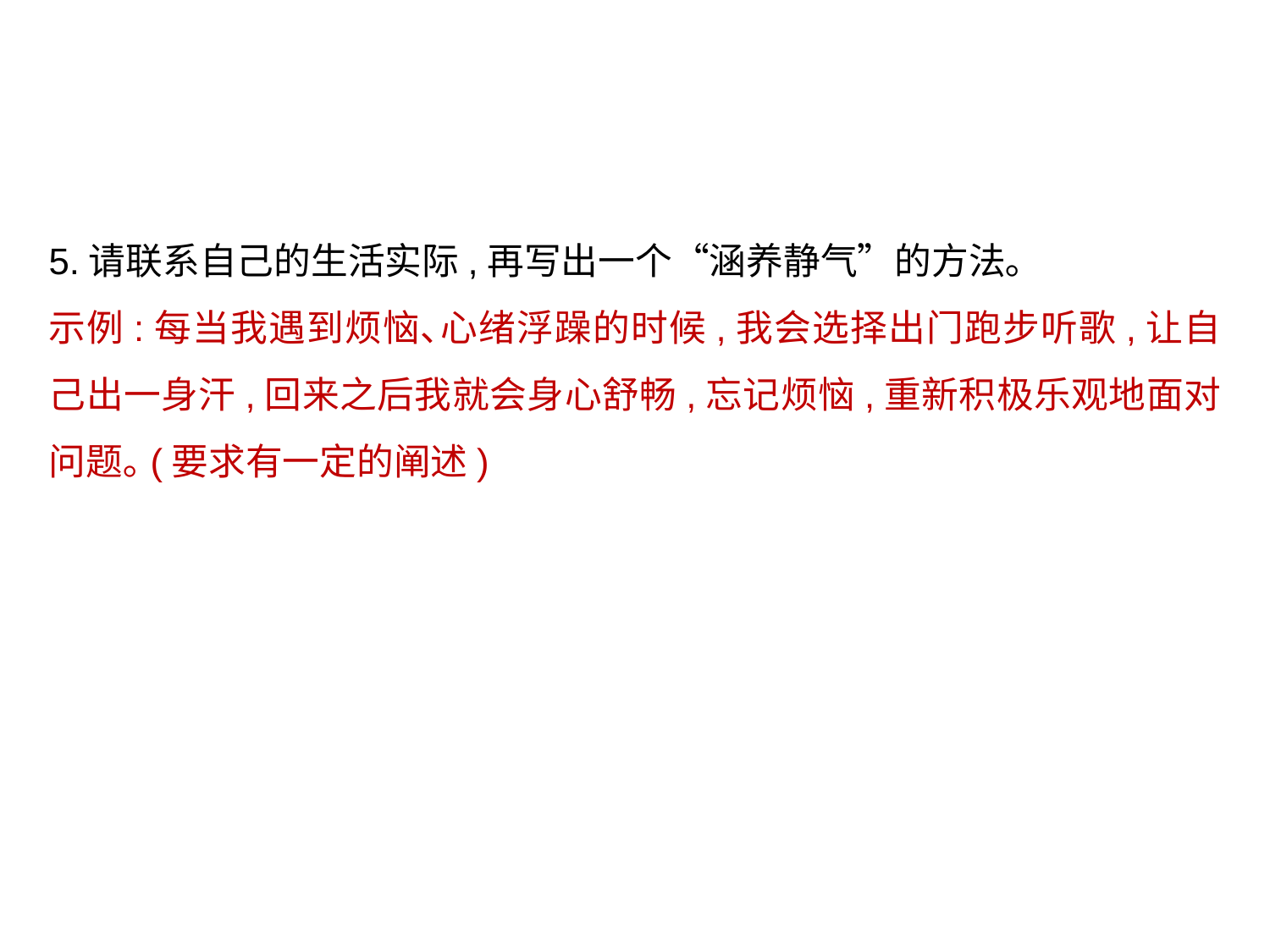

5.请联系自己的生活实际,再写出一个“涵养静气”的方法｡
示例:每当我遇到烦恼､心绪浮躁的时候,我会选择出门跑步听歌,让自己出一身汗,回来之后我就会身心舒畅,忘记烦恼,重新积极乐观地面对问题｡(要求有一定的阐述)